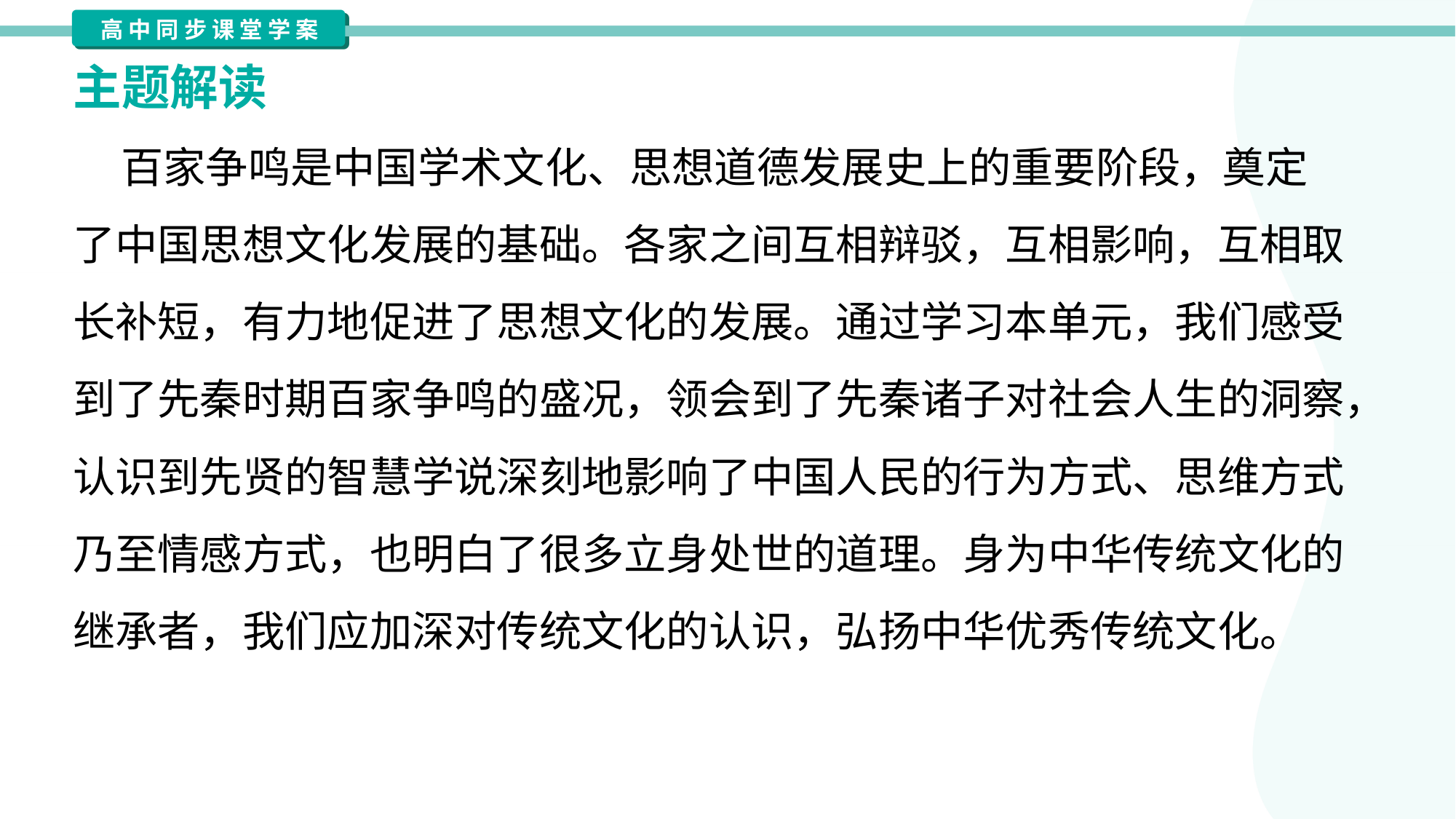

主题解读
    百家争鸣是中国学术文化、思想道德发展史上的重要阶段，奠定
了中国思想文化发展的基础。各家之间互相辩驳，互相影响，互相取
长补短，有力地促进了思想文化的发展。通过学习本单元，我们感受
到了先秦时期百家争鸣的盛况，领会到了先秦诸子对社会人生的洞察，
认识到先贤的智慧学说深刻地影响了中国人民的行为方式、思维方式
乃至情感方式，也明白了很多立身处世的道理。身为中华传统文化的
继承者，我们应加深对传统文化的认识，弘扬中华优秀传统文化。